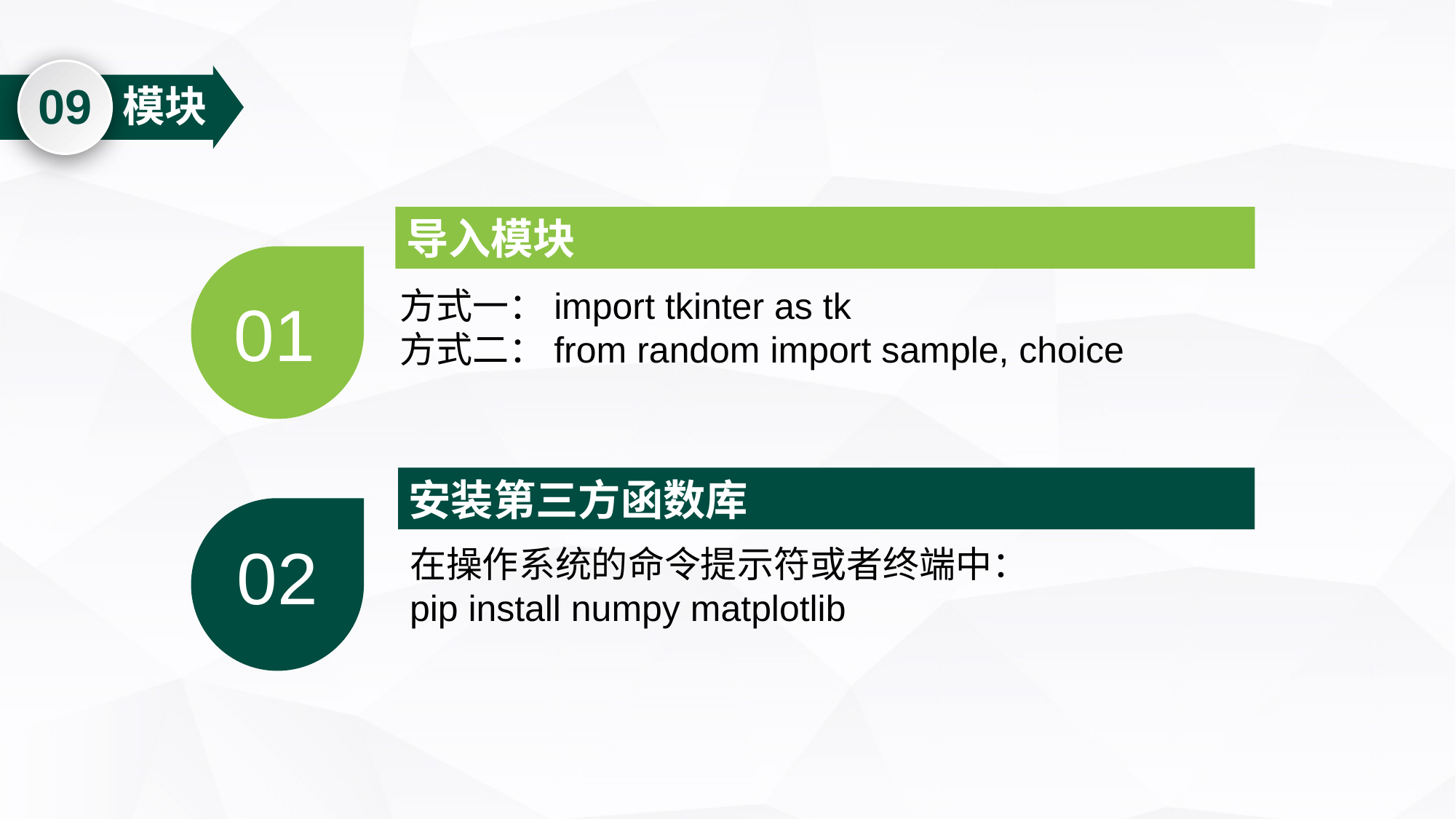

09
模块
导入模块

01
方式一：import tkinter as tk
方式二：from random import sample, choice
安装第三方函数库

02
在操作系统的命令提示符或者终端中：
pip install numpy matplotlib